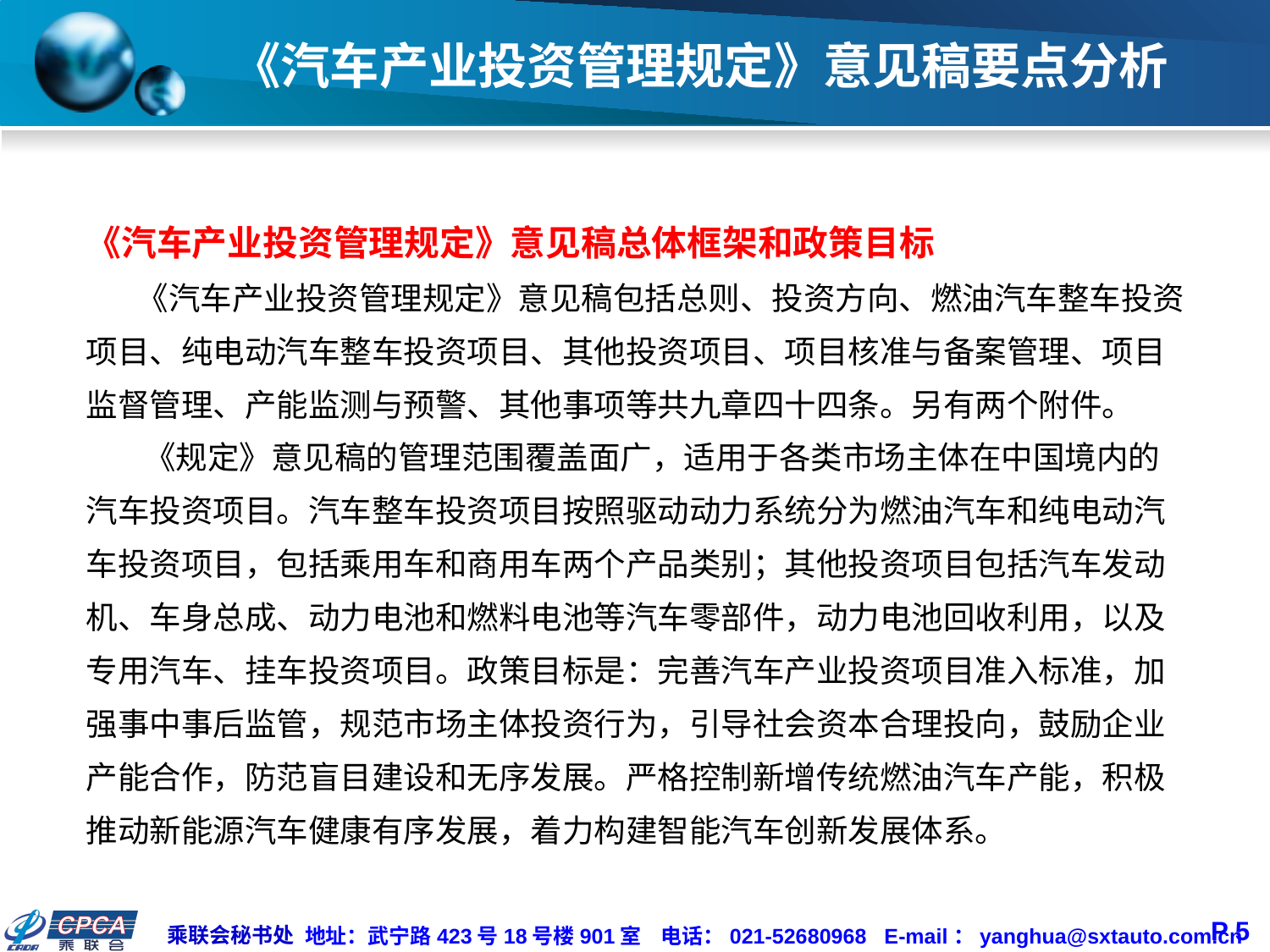

# 《汽车产业投资管理规定》意见稿要点分析
《汽车产业投资管理规定》意见稿总体框架和政策目标
      《汽车产业投资管理规定》意见稿包括总则、投资方向、燃油汽车整车投资项目、纯电动汽车整车投资项目、其他投资项目、项目核准与备案管理、项目监督管理、产能监测与预警、其他事项等共九章四十四条。另有两个附件。
       《规定》意见稿的管理范围覆盖面广，适用于各类市场主体在中国境内的汽车投资项目。汽车整车投资项目按照驱动动力系统分为燃油汽车和纯电动汽车投资项目，包括乘用车和商用车两个产品类别；其他投资项目包括汽车发动机、车身总成、动力电池和燃料电池等汽车零部件，动力电池回收利用，以及专用汽车、挂车投资项目。政策目标是：完善汽车产业投资项目准入标准，加强事中事后监管，规范市场主体投资行为，引导社会资本合理投向，鼓励企业产能合作，防范盲目建设和无序发展。严格控制新增传统燃油汽车产能，积极推动新能源汽车健康有序发展，着力构建智能汽车创新发展体系。